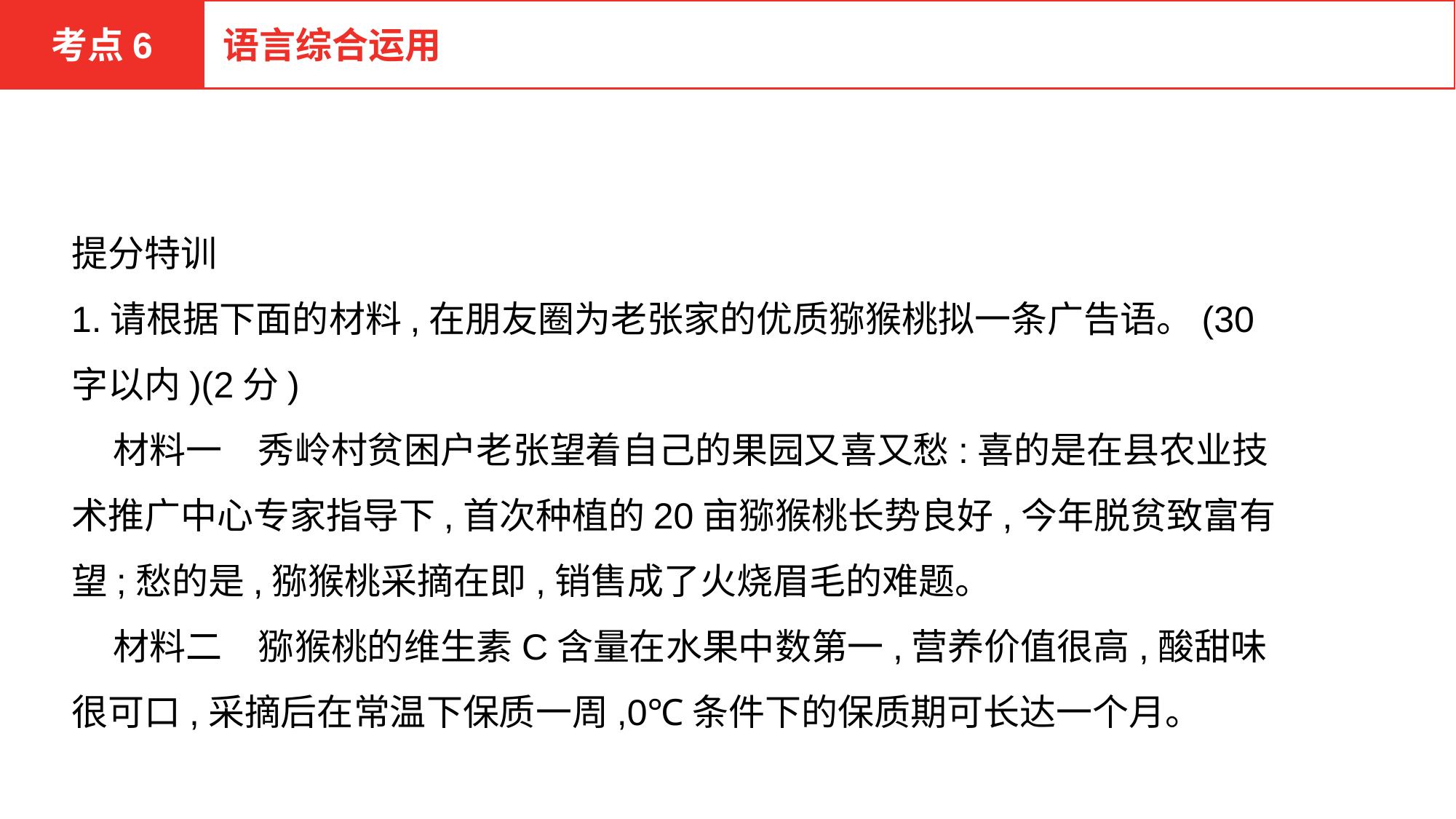

考点6
语言综合运用
提分特训
1.请根据下面的材料,在朋友圈为老张家的优质猕猴桃拟一条广告语。(30字以内)(2分)
    材料一　秀岭村贫困户老张望着自己的果园又喜又愁:喜的是在县农业技术推广中心专家指导下,首次种植的20亩猕猴桃长势良好,今年脱贫致富有望;愁的是,猕猴桃采摘在即,销售成了火烧眉毛的难题。
    材料二　猕猴桃的维生素C含量在水果中数第一,营养价值很高,酸甜味很可口,采摘后在常温下保质一周,0℃条件下的保质期可长达一个月。